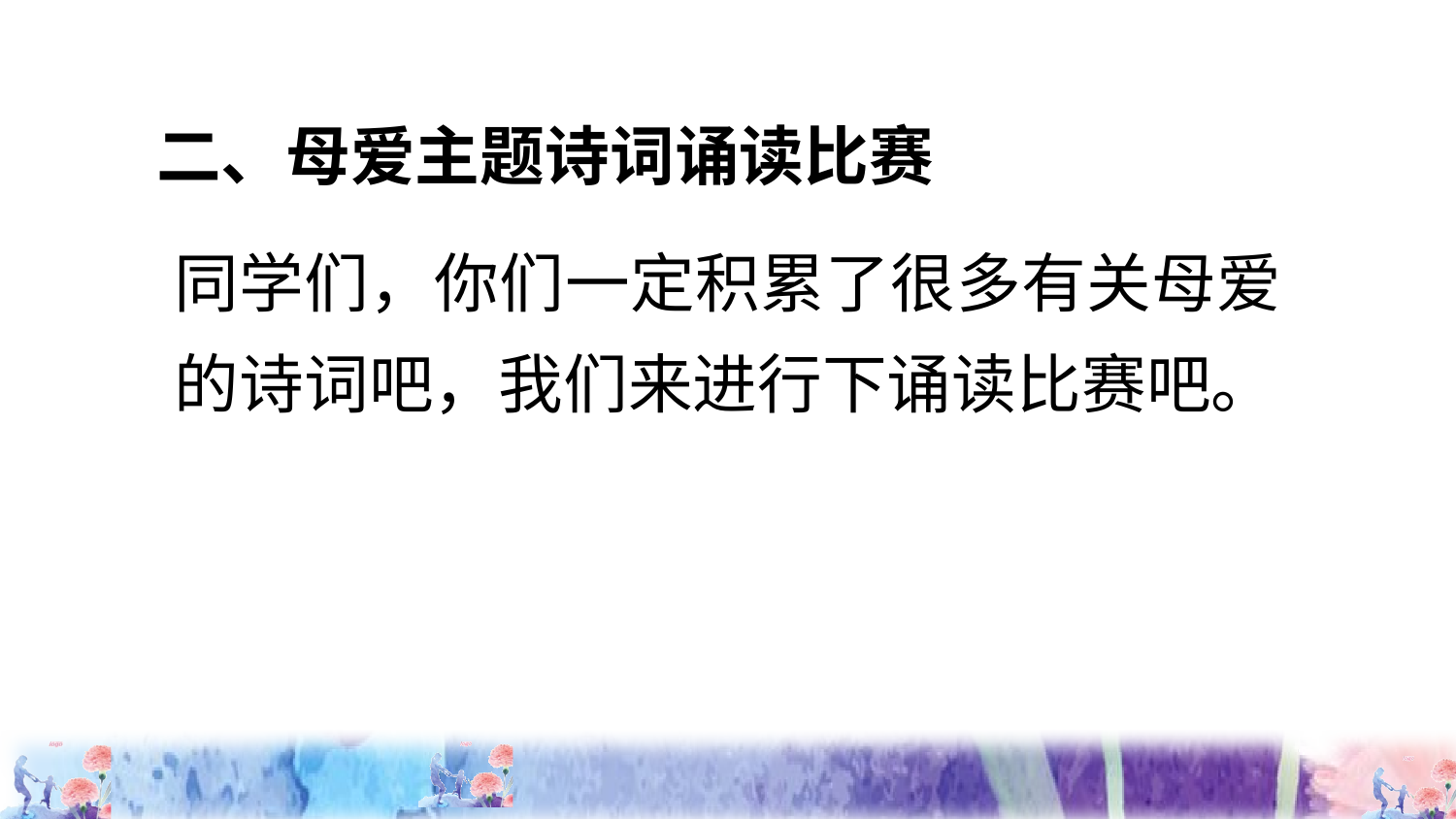

二、母爱主题诗词诵读比赛
同学们，你们一定积累了很多有关母爱的诗词吧，我们来进行下诵读比赛吧。